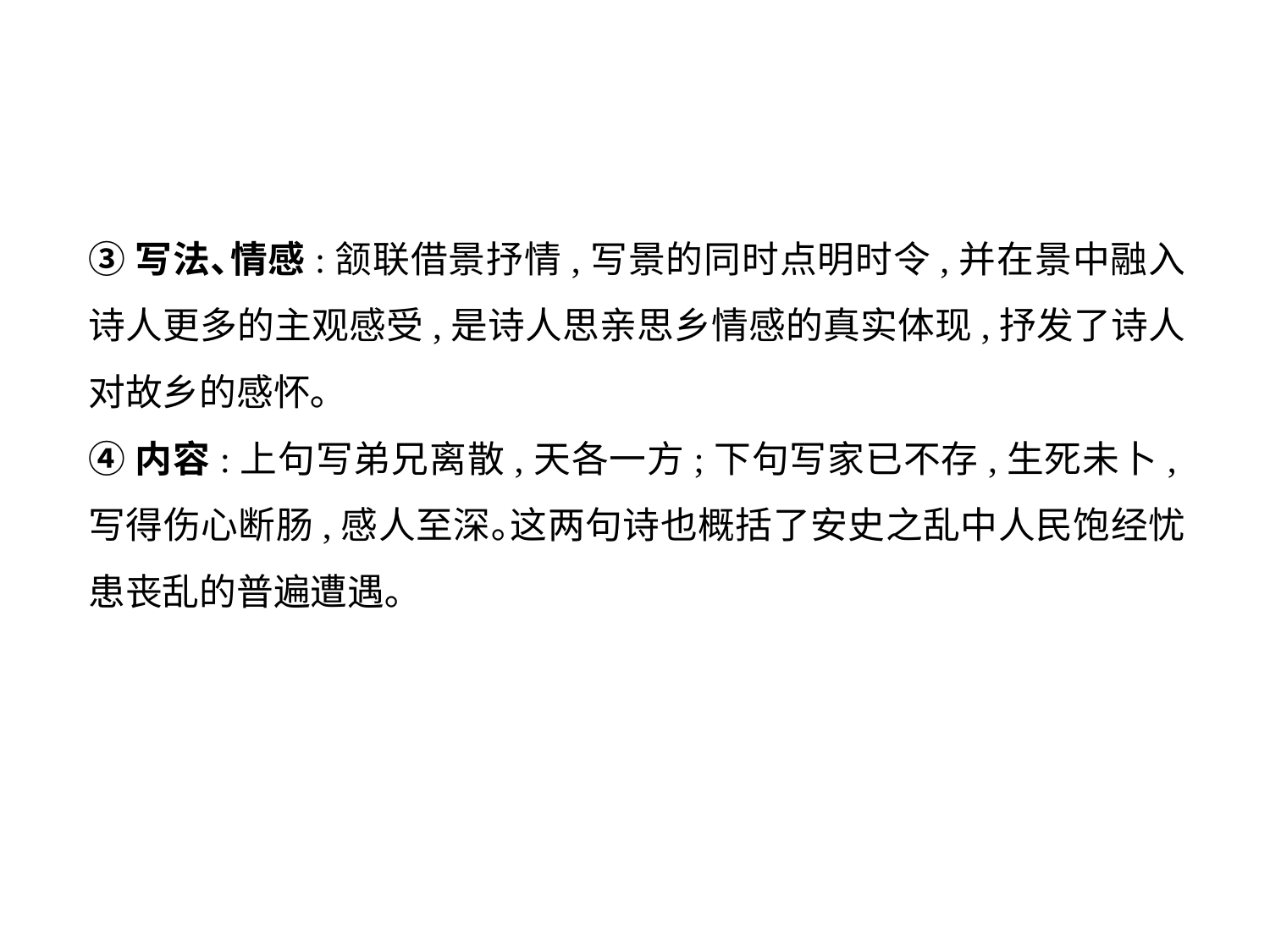

③写法､情感:颔联借景抒情,写景的同时点明时令,并在景中融入诗人更多的主观感受,是诗人思亲思乡情感的真实体现,抒发了诗人对故乡的感怀｡
④内容:上句写弟兄离散,天各一方;下句写家已不存,生死未卜,写得伤心断肠,感人至深｡这两句诗也概括了安史之乱中人民饱经忧患丧乱的普遍遭遇｡